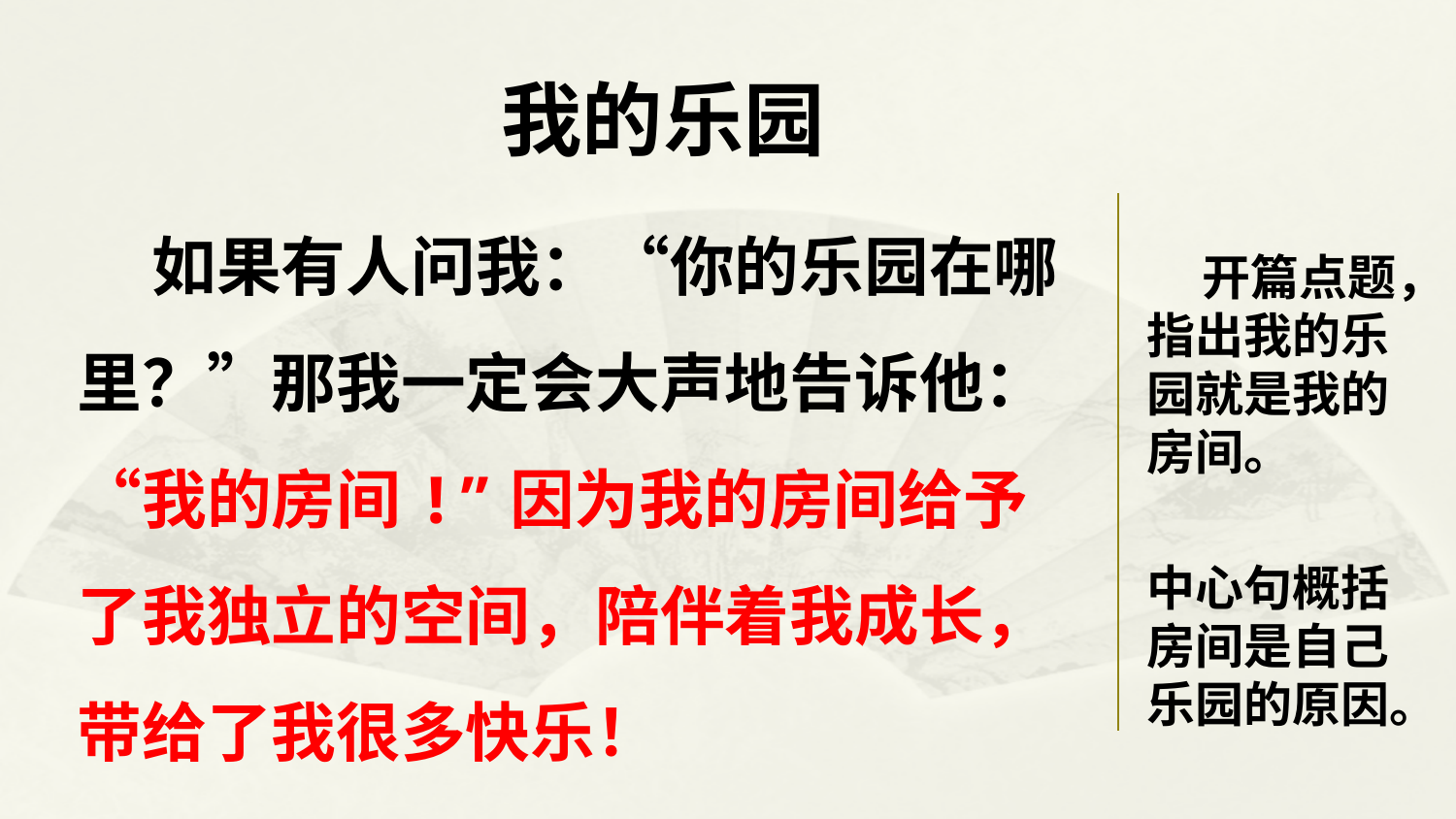

我的乐园
    如果有人问我：“你的乐园在哪里？”那我一定会大声地告诉他：“我的房间!”因为我的房间给予了我独立的空间，陪伴着我成长，带给了我很多快乐！
    开篇点题，指出我的乐园就是我的房间。
中心句概括房间是自己乐园的原因。